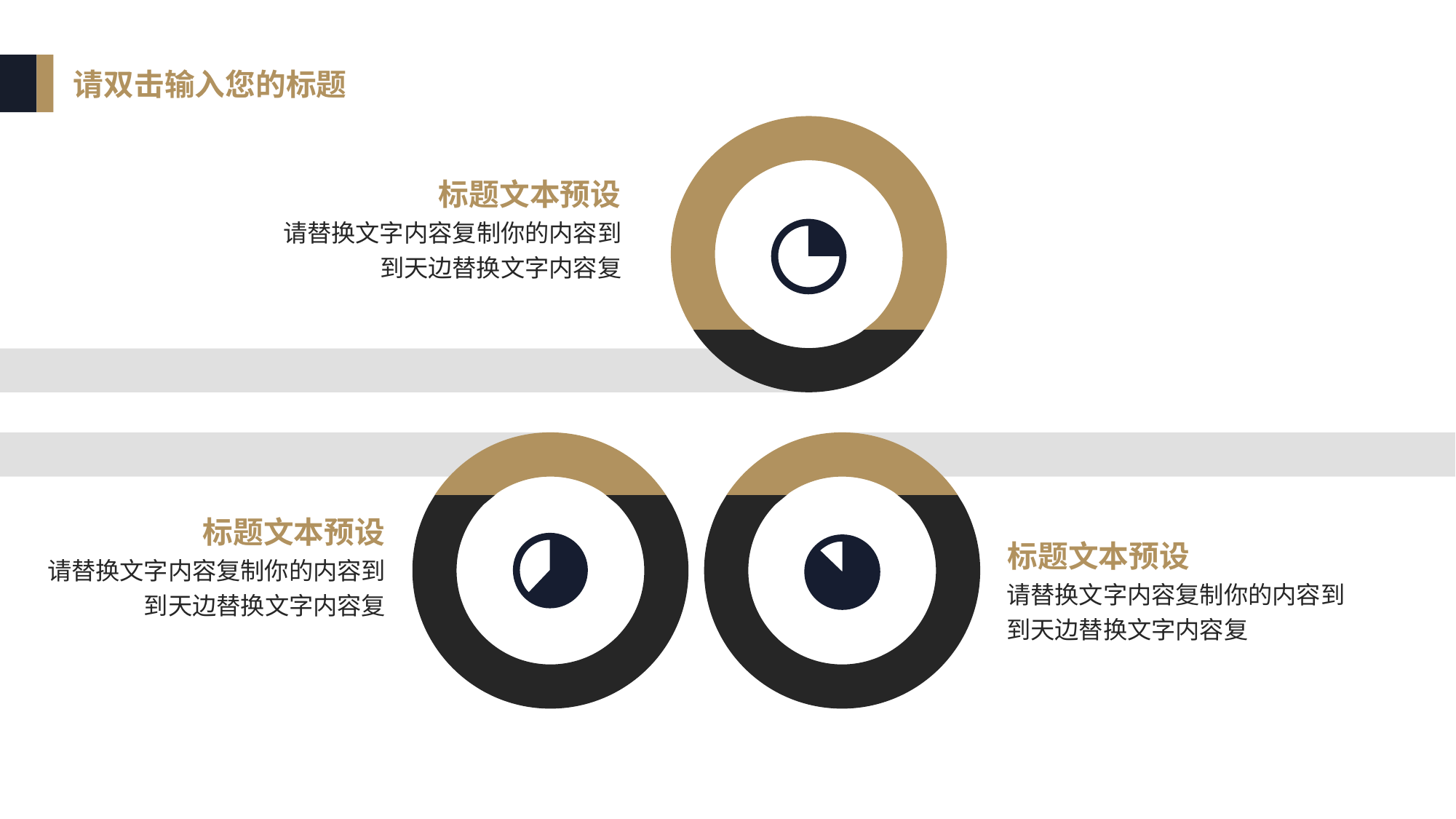

请双击输入您的标题

标题文本预设
请替换文字内容复制你的内容到到天边替换文字内容复

标题文本预设
标题文本预设

请替换文字内容复制你的内容到到天边替换文字内容复
请替换文字内容复制你的内容到到天边替换文字内容复